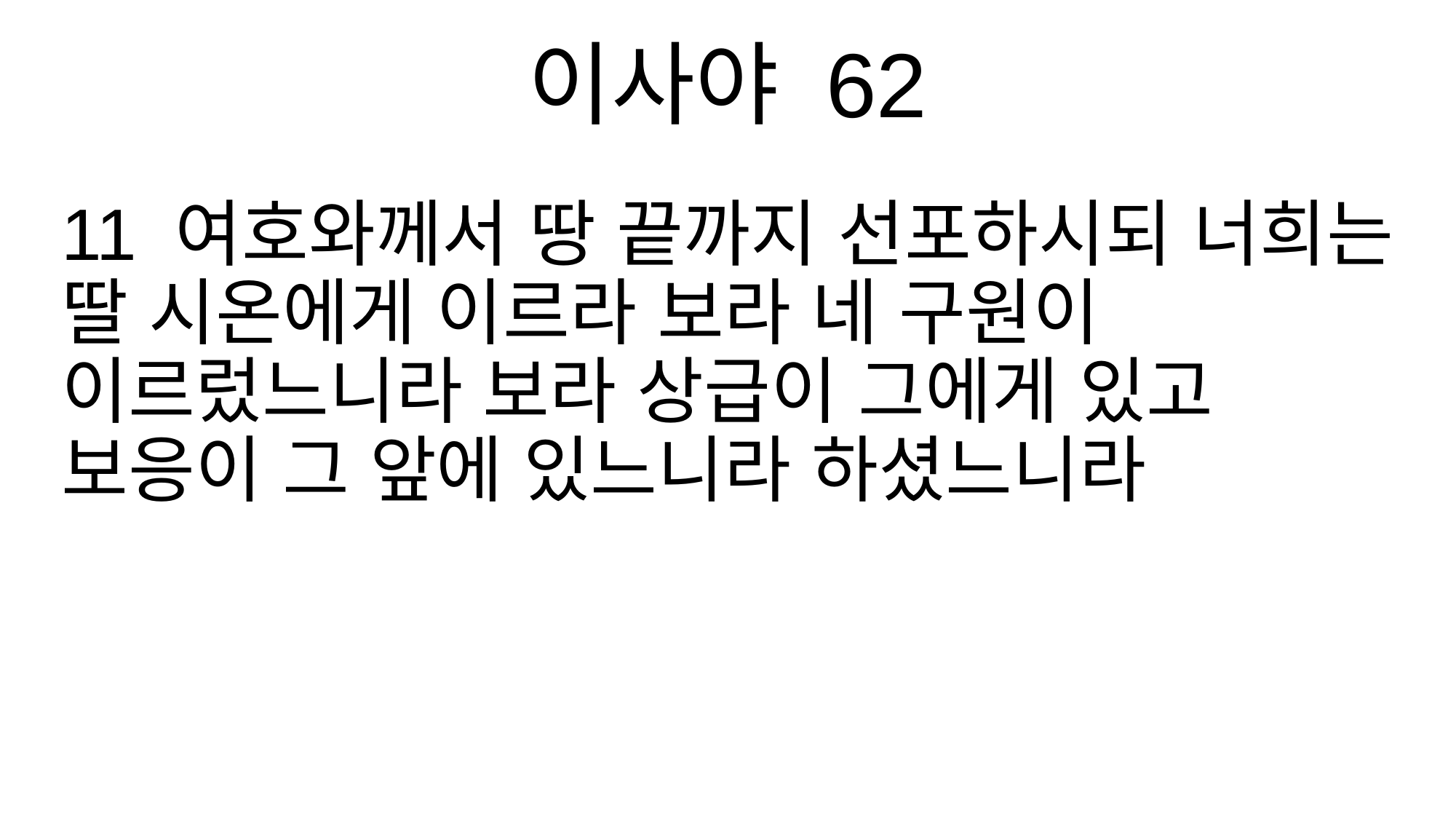

이사야 62
11 여호와께서 땅 끝까지 선포하시되 너희는 딸 시온에게 이르라 보라 네 구원이 이르렀느니라 보라 상급이 그에게 있고 보응이 그 앞에 있느니라 하셨느니라